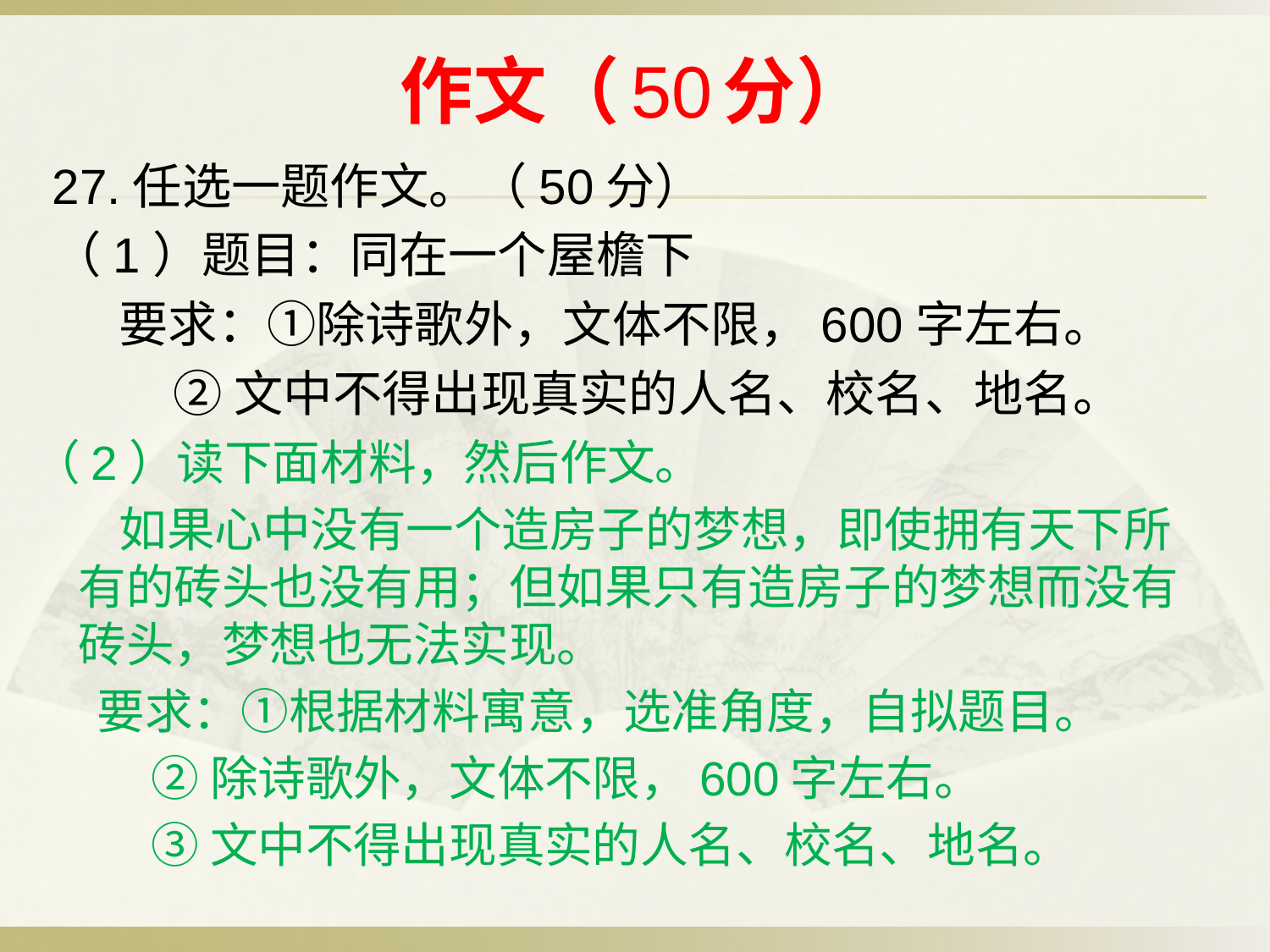

# 作文（50分）
27.任选一题作文。（50分）
（1）题目：同在一个屋檐下
     要求：①除诗歌外，文体不限，600字左右。
           ②文中不得出现真实的人名、校名、地名。

（2）读下面材料，然后作文。
       如果心中没有一个造房子的梦想，即使拥有天下所有的砖头也没有用；但如果只有造房子的梦想而没有砖头，梦想也无法实现。
     要求：①根据材料寓意，选准角度，自拟题目。
           ②除诗歌外，文体不限，600字左右。
           ③文中不得出现真实的人名、校名、地名。